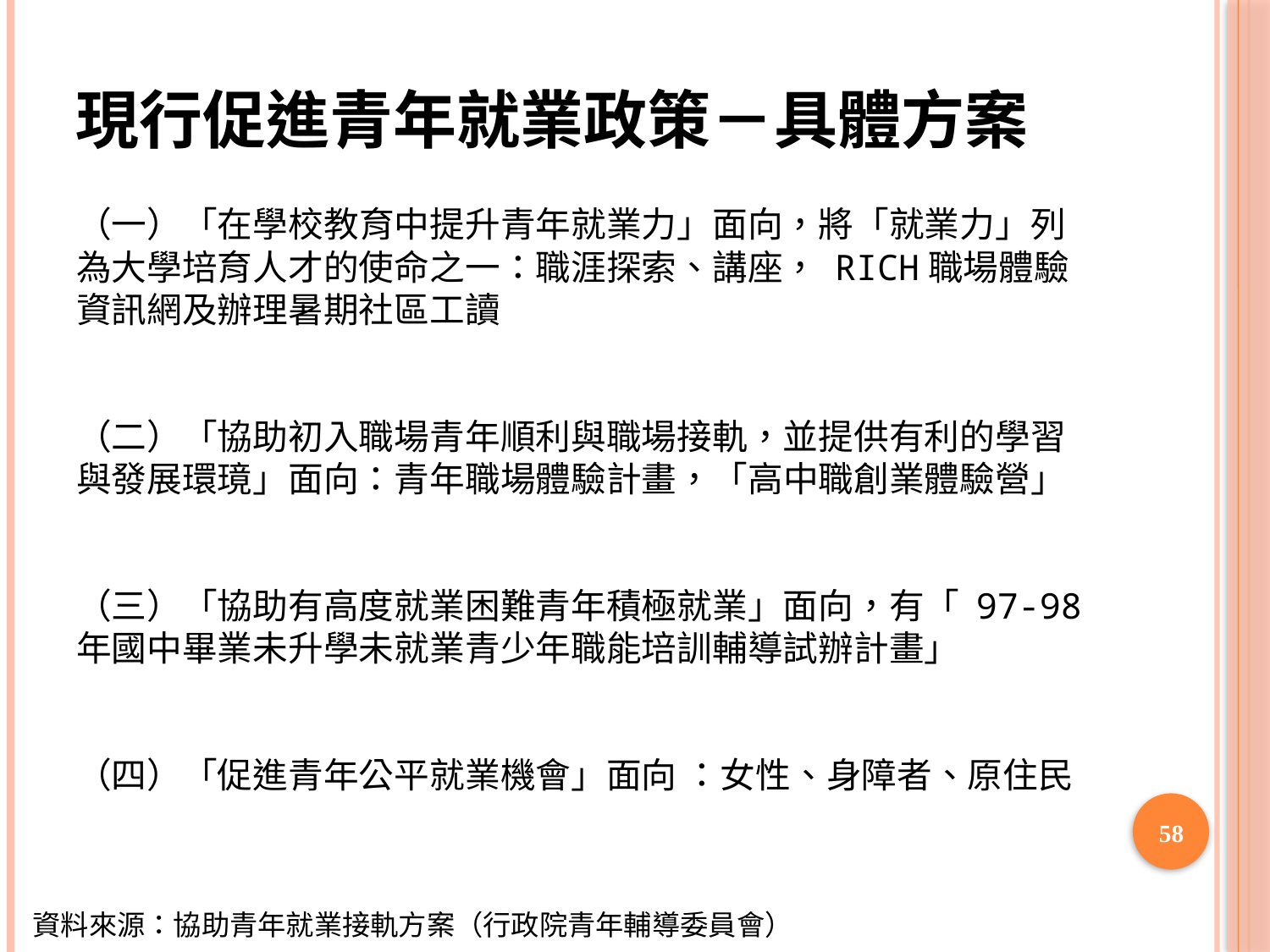

# 現行促進青年就業政策－具體方案
（一）「在學校教育中提升青年就業力」面向，將「就業力」列為大學培育人才的使命之一：職涯探索、講座， RICH職場體驗資訊網及辦理暑期社區工讀

（二）「協助初入職場青年順利與職場接軌，並提供有利的學習與發展環璄」面向：青年職場體驗計畫，「高中職創業體驗營」

（三）「協助有高度就業困難青年積極就業」面向，有「 97-98年國中畢業未升學未就業青少年職能培訓輔導試辦計畫」

（四）「促進青年公平就業機會」面向 ：女性、身障者、原住民

58
資料來源：協助青年就業接軌方案（行政院青年輔導委員會）